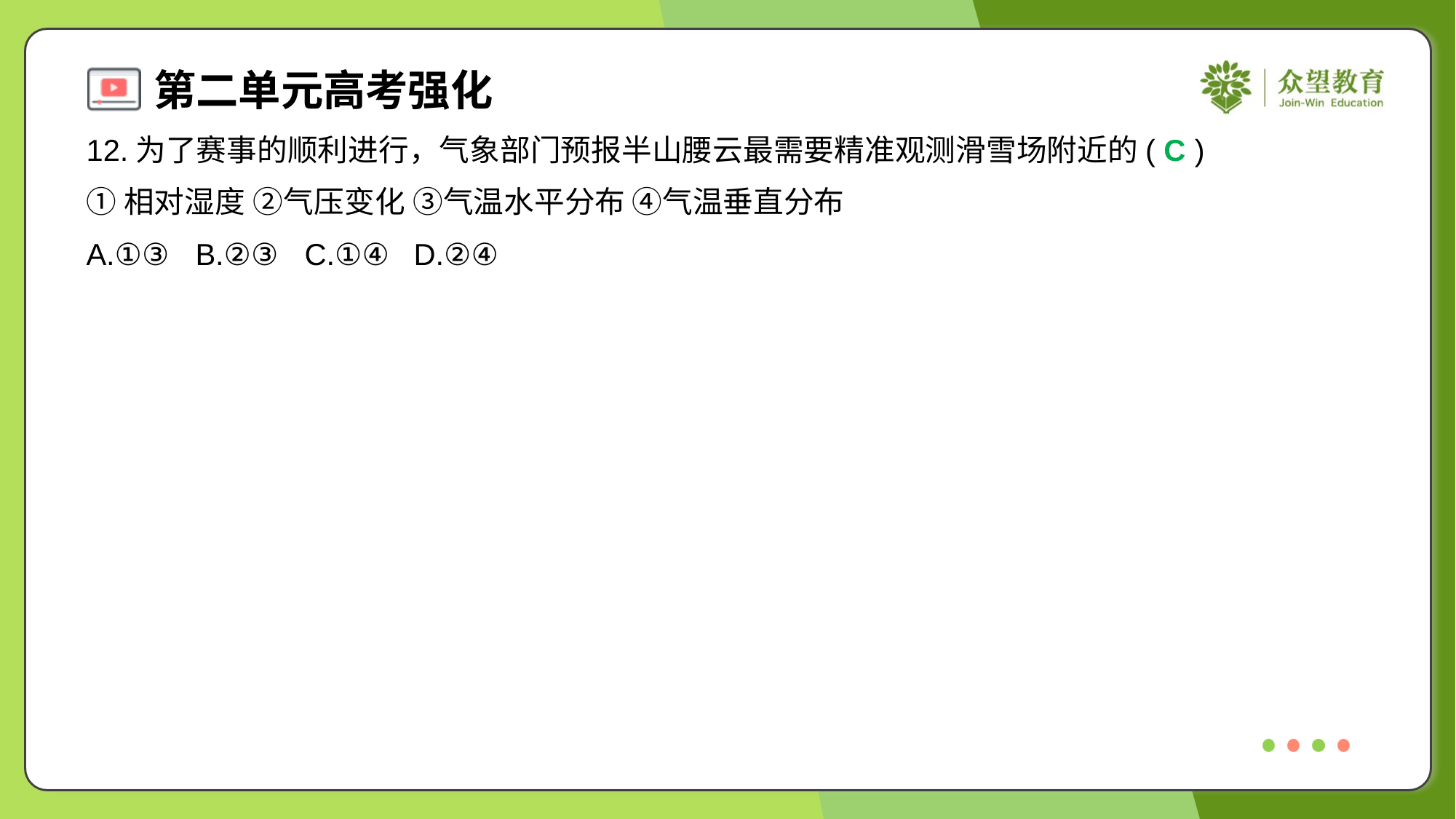

12.为了赛事的顺利进行，气象部门预报半山腰云最需要精准观测滑雪场附近的(     )
C
①相对湿度 ②气压变化 ③气温水平分布	④气温垂直分布
A.①③	B.②③	C.①④	D.②④